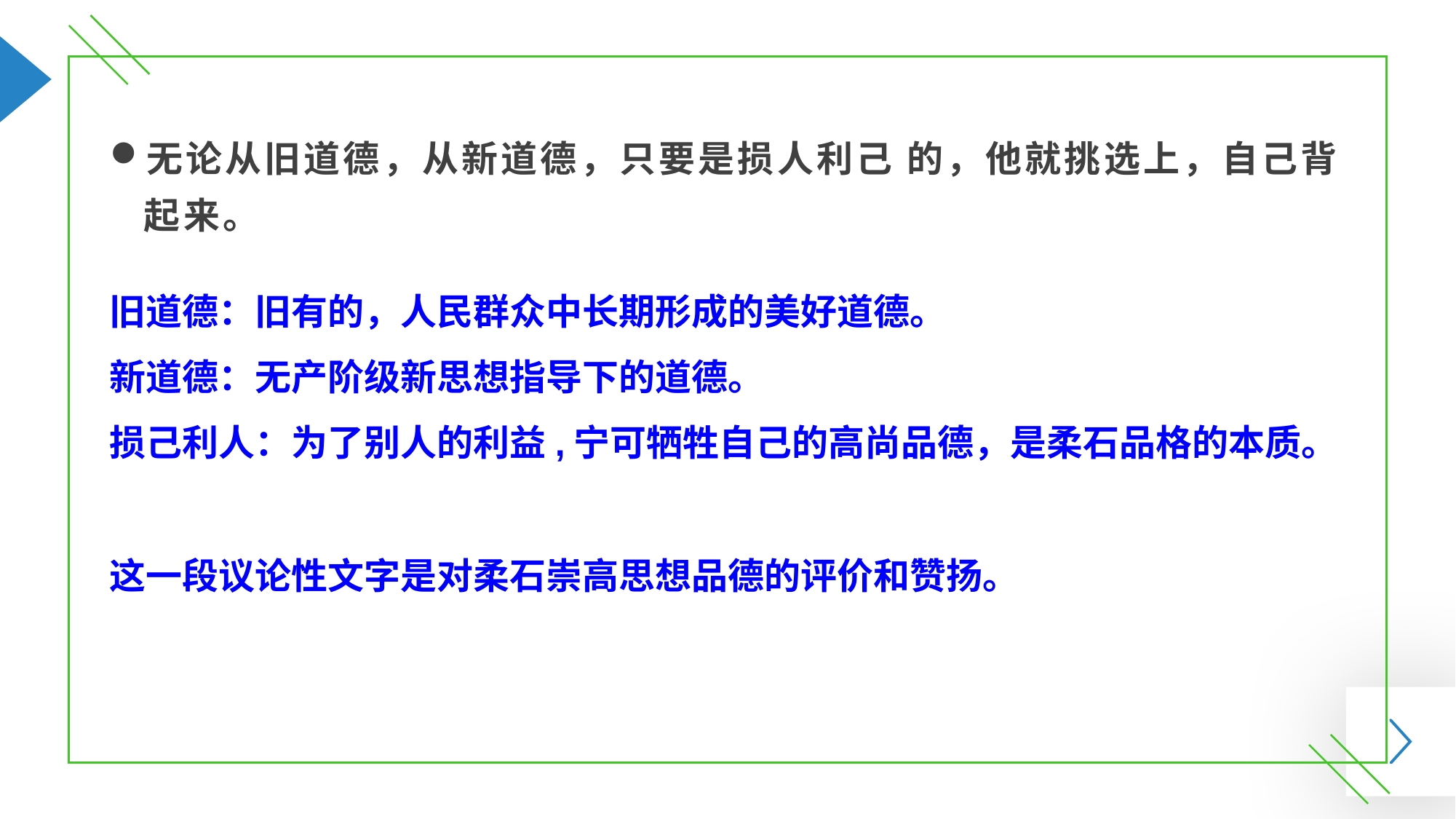

无论从旧道德，从新道德，只要是损人利己 的，他就挑选上，自己背起来。

旧道德：旧有的，人民群众中长期形成的美好道德。
新道德：无产阶级新思想指导下的道德。
损己利人：为了别人的利益,宁可牺牲自己的高尚品德，是柔石品格的本质。
这一段议论性文字是对柔石崇高思想品德的评价和赞扬。